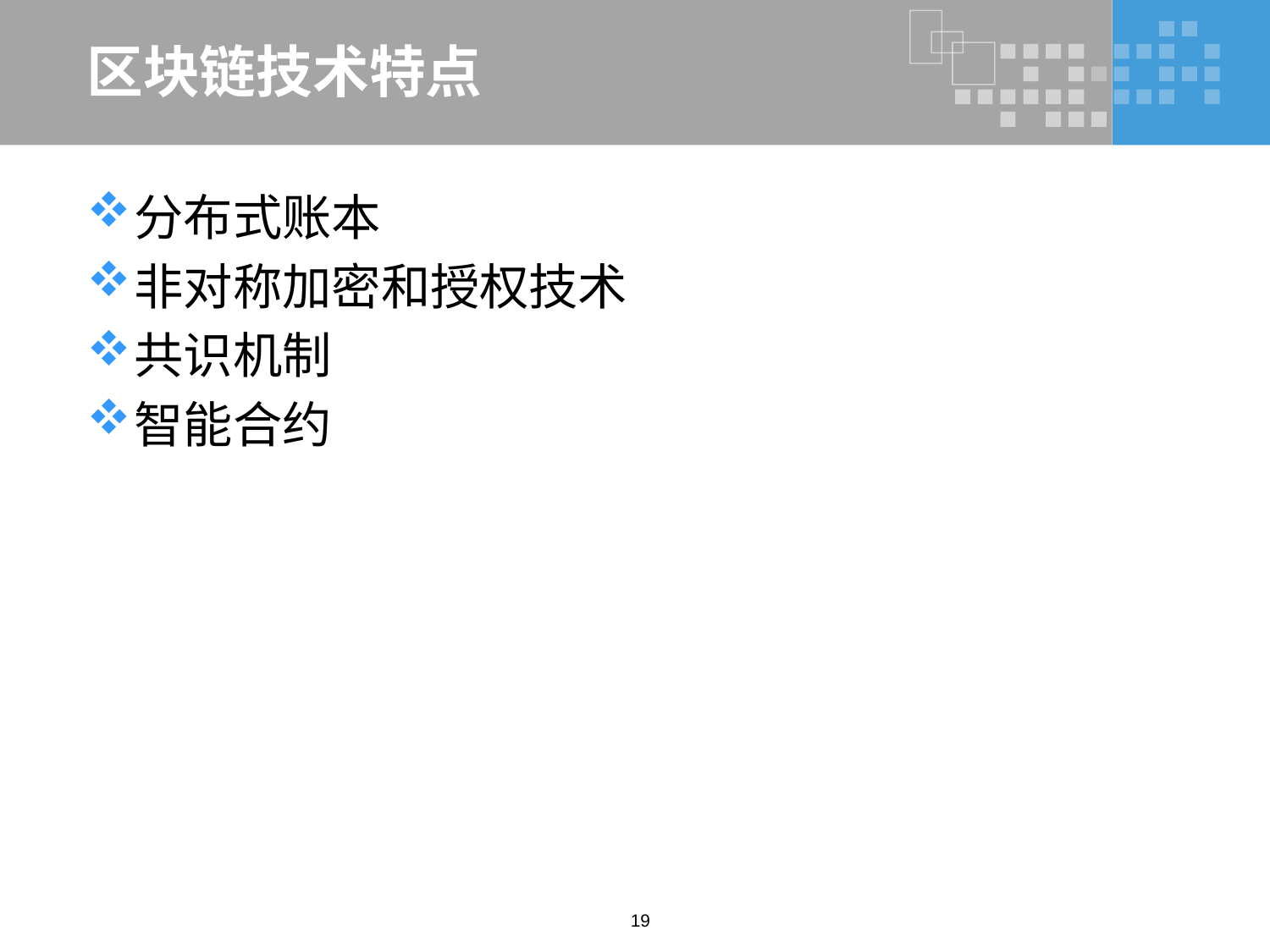

# 区块链技术特点
分布式账本
非对称加密和授权技术
共识机制
智能合约
19